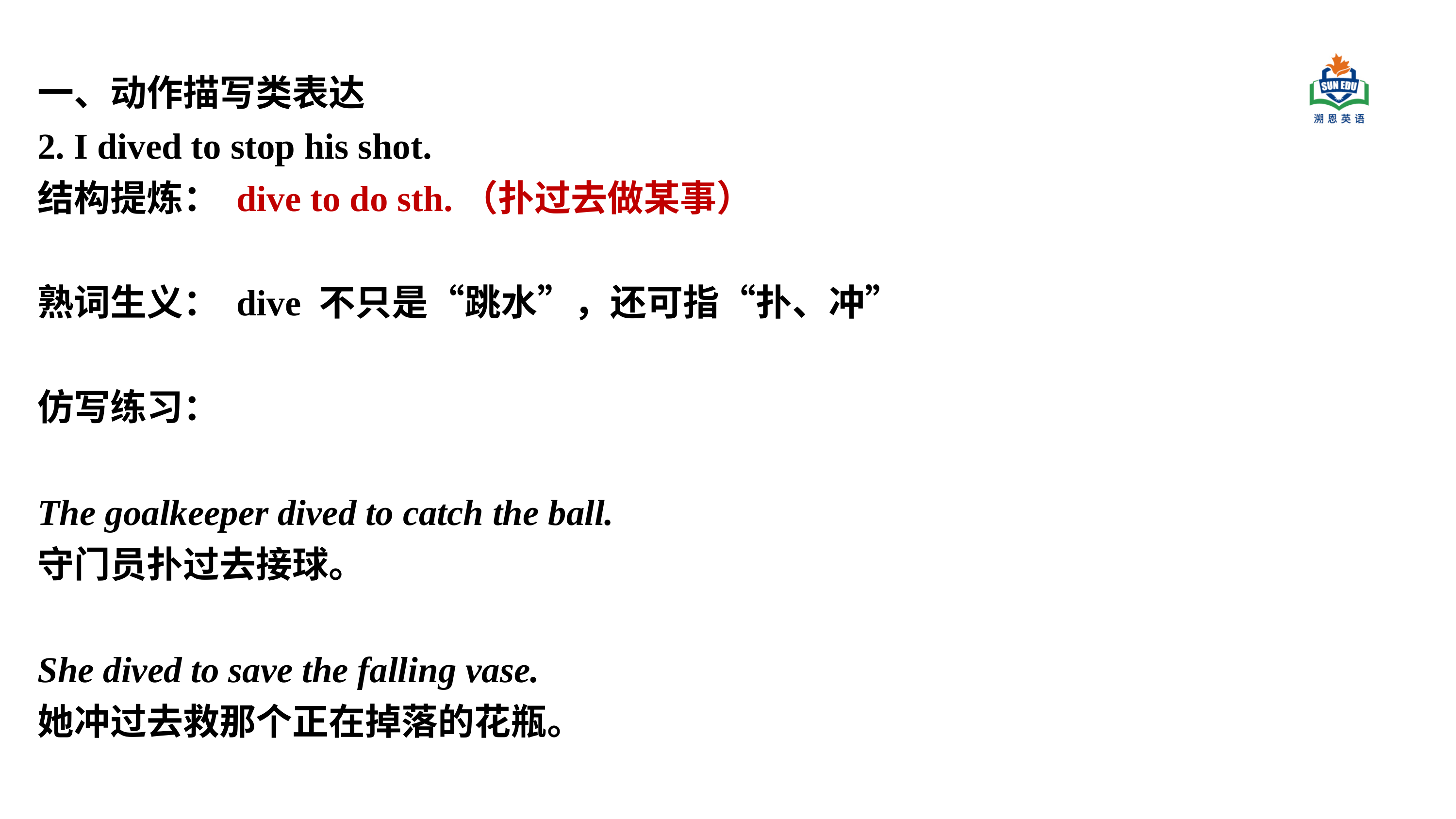

一、动作描写类表达
2. I dived to stop his shot.
结构提炼： dive to do sth.（扑过去做某事）

熟词生义： dive 不只是“跳水”，还可指“扑、冲”

仿写练习：

The goalkeeper dived to catch the ball.
守门员扑过去接球。

She dived to save the falling vase.
她冲过去救那个正在掉落的花瓶。